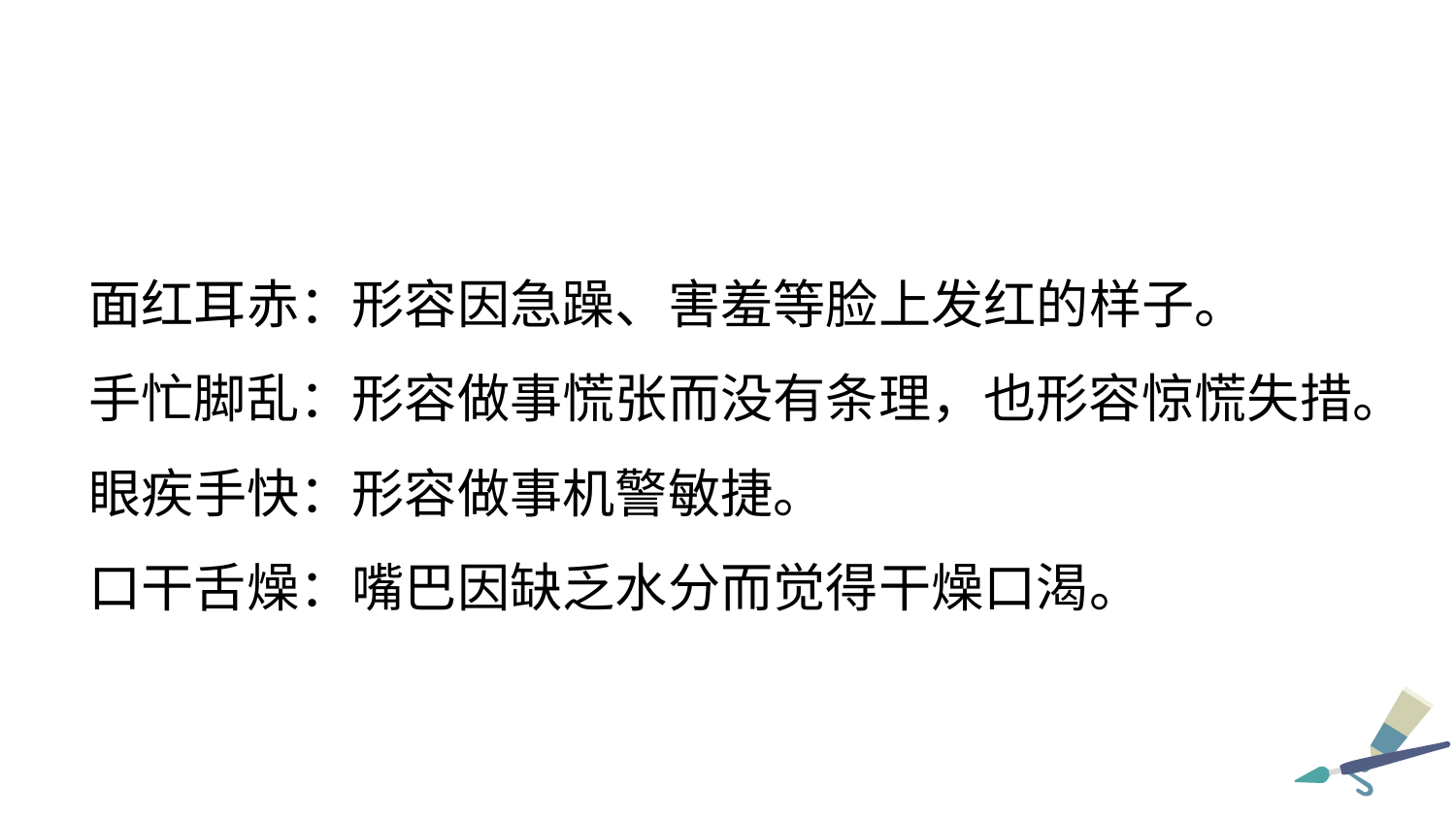

面红耳赤：形容因急躁、害羞等脸上发红的样子。
手忙脚乱：形容做事慌张而没有条理，也形容惊慌失措。
眼疾手快：形容做事机警敏捷。
口干舌燥：嘴巴因缺乏水分而觉得干燥口渴。